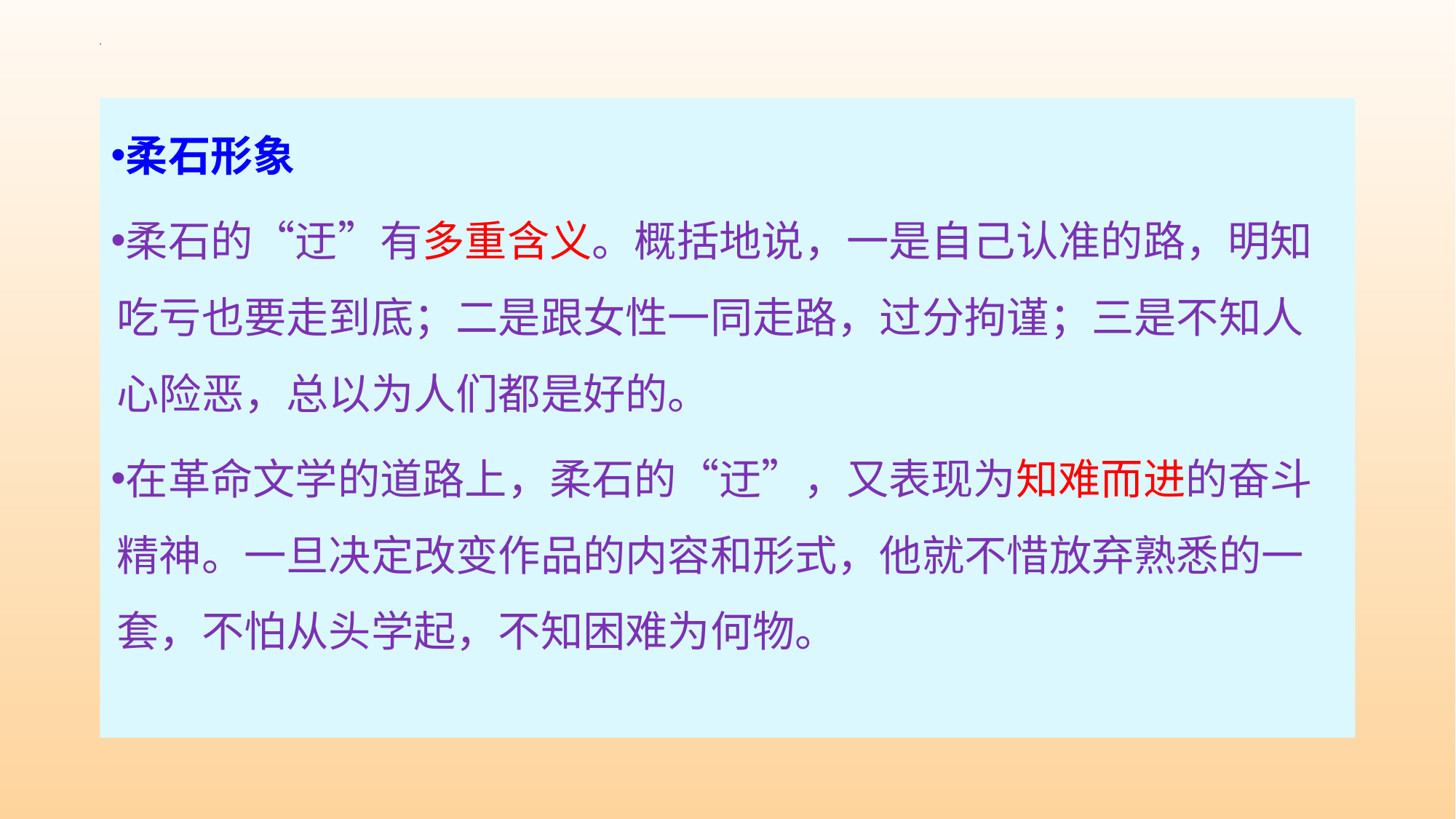

柔石形象
柔石的“迂”有多重含义。概括地说，一是自己认准的路，明知吃亏也要走到底；二是跟女性一同走路，过分拘谨；三是不知人心险恶，总以为人们都是好的。
在革命文学的道路上，柔石的“迂”，又表现为知难而进的奋斗精神。一旦决定改变作品的内容和形式，他就不惜放弃熟悉的一套，不怕从头学起，不知困难为何物。